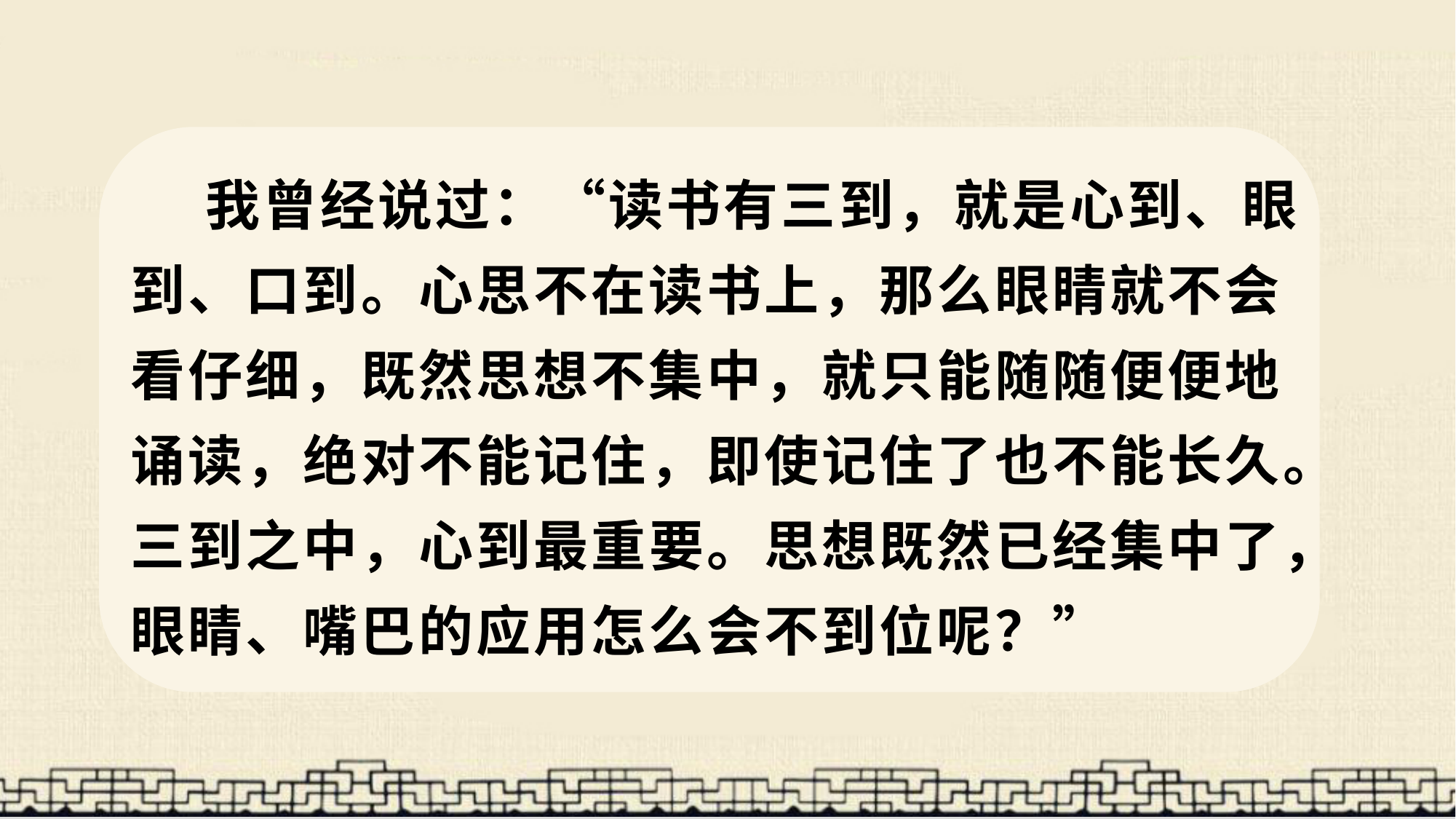

我曾经说过：“读书有三到，就是心到、眼到、口到。心思不在读书上，那么眼睛就不会看仔细，既然思想不集中，就只能随随便便地诵读，绝对不能记住，即使记住了也不能长久。三到之中，心到最重要。思想既然已经集中了，眼睛、嘴巴的应用怎么会不到位呢？”